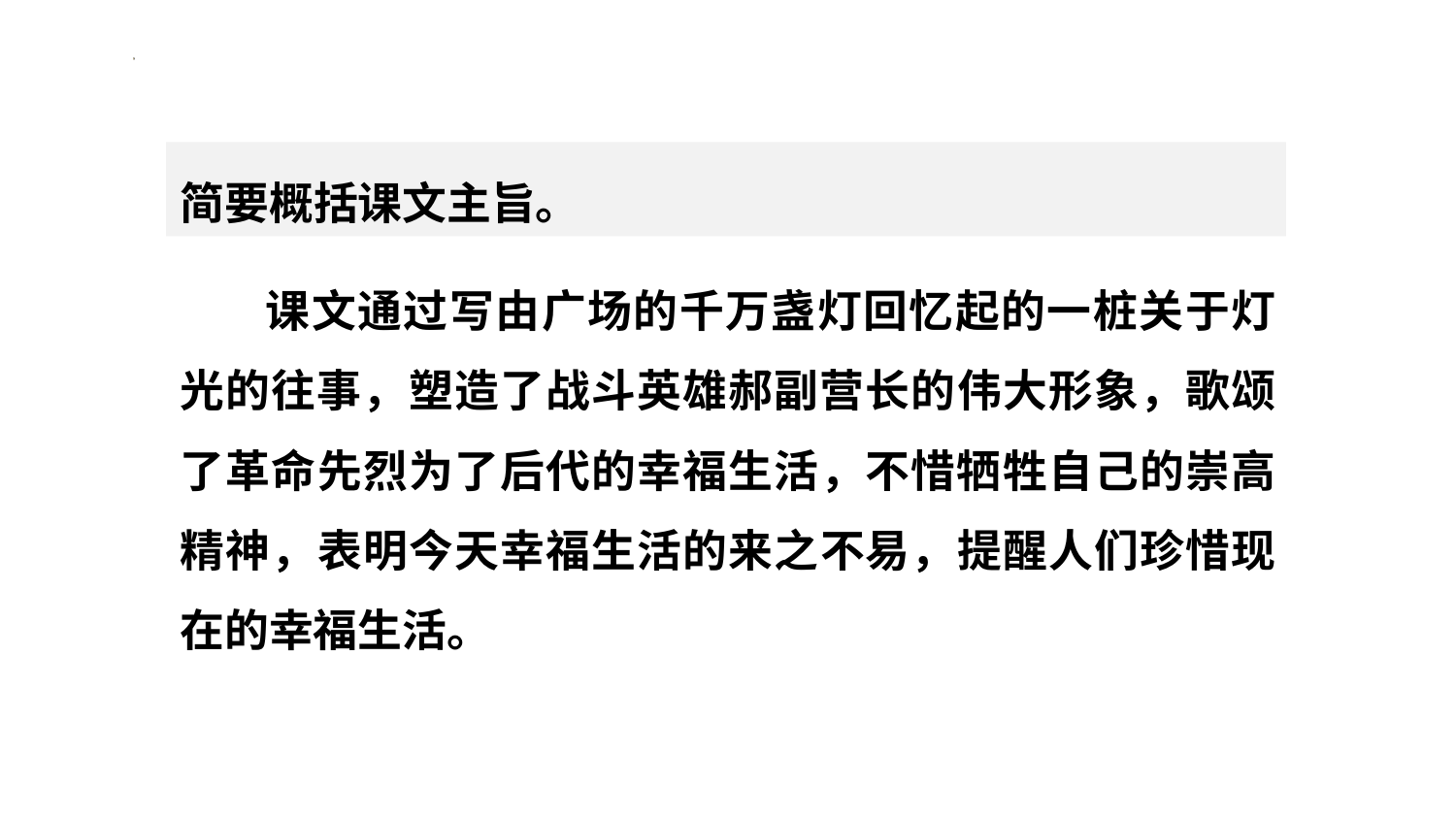

课文整体感知
简要概括课文主旨。
课文通过写由广场的千万盏灯回忆起的一桩关于灯光的往事，塑造了战斗英雄郝副营长的伟大形象，歌颂了革命先烈为了后代的幸福生活，不惜牺牲自己的崇高精神，表明今天幸福生活的来之不易，提醒人们珍惜现在的幸福生活。